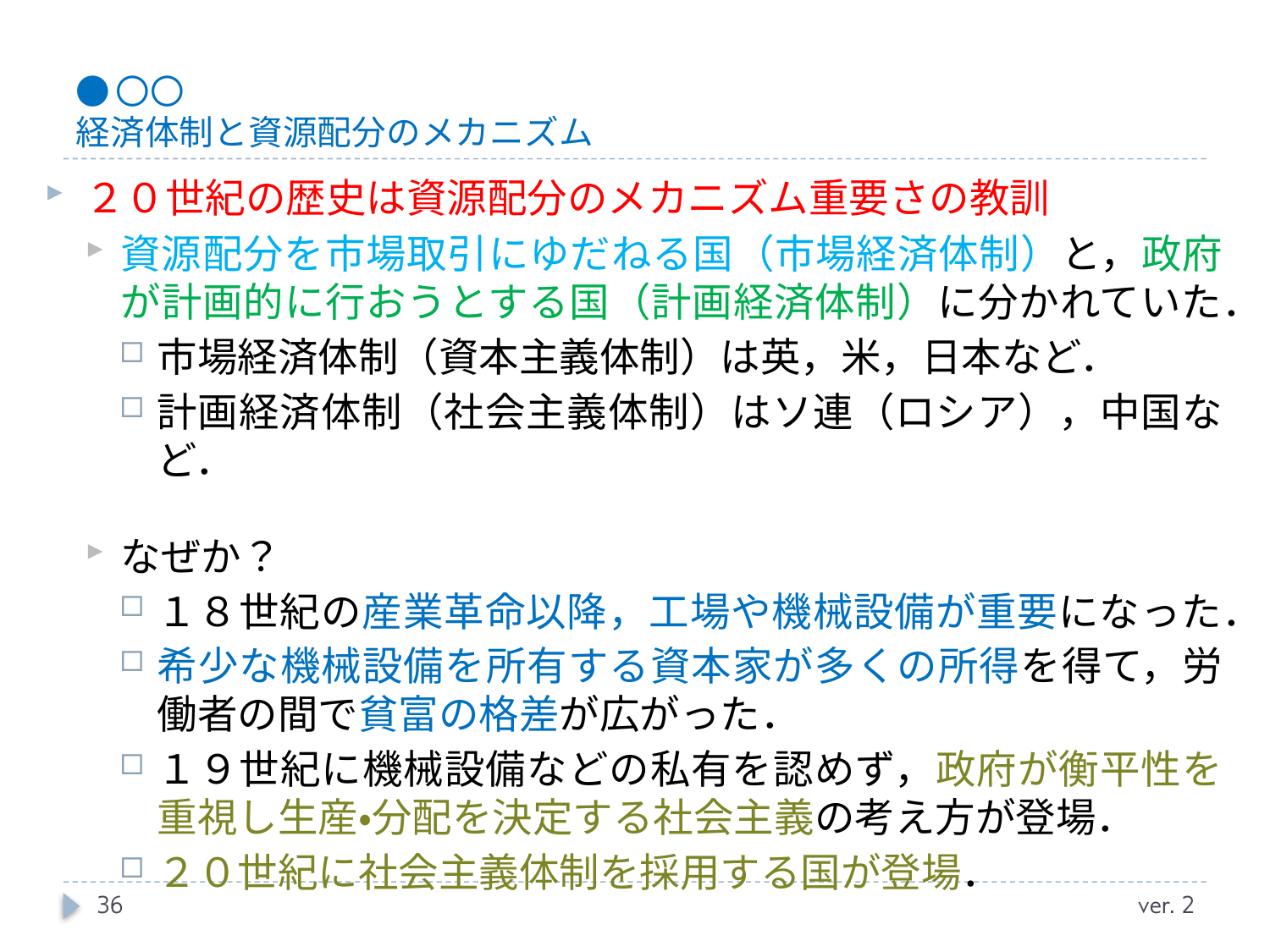

# ●〇〇 経済体制と資源配分のメカニズム
２０世紀の歴史は資源配分のメカニズム重要さの教訓
資源配分を市場取引にゆだねる国（市場経済体制）と，政府が計画的に行おうとする国（計画経済体制）に分かれていた．
市場経済体制（資本主義体制）は英，米，日本など．
計画経済体制（社会主義体制）はソ連（ロシア），中国など．

なぜか？
１８世紀の産業革命以降，工場や機械設備が重要になった．
希少な機械設備を所有する資本家が多くの所得を得て，労働者の間で貧富の格差が広がった．
１９世紀に機械設備などの私有を認めず，政府が衡平性を重視し生産・分配を決定する社会主義の考え方が登場．
２０世紀に社会主義体制を採用する国が登場．

36
ver. 2